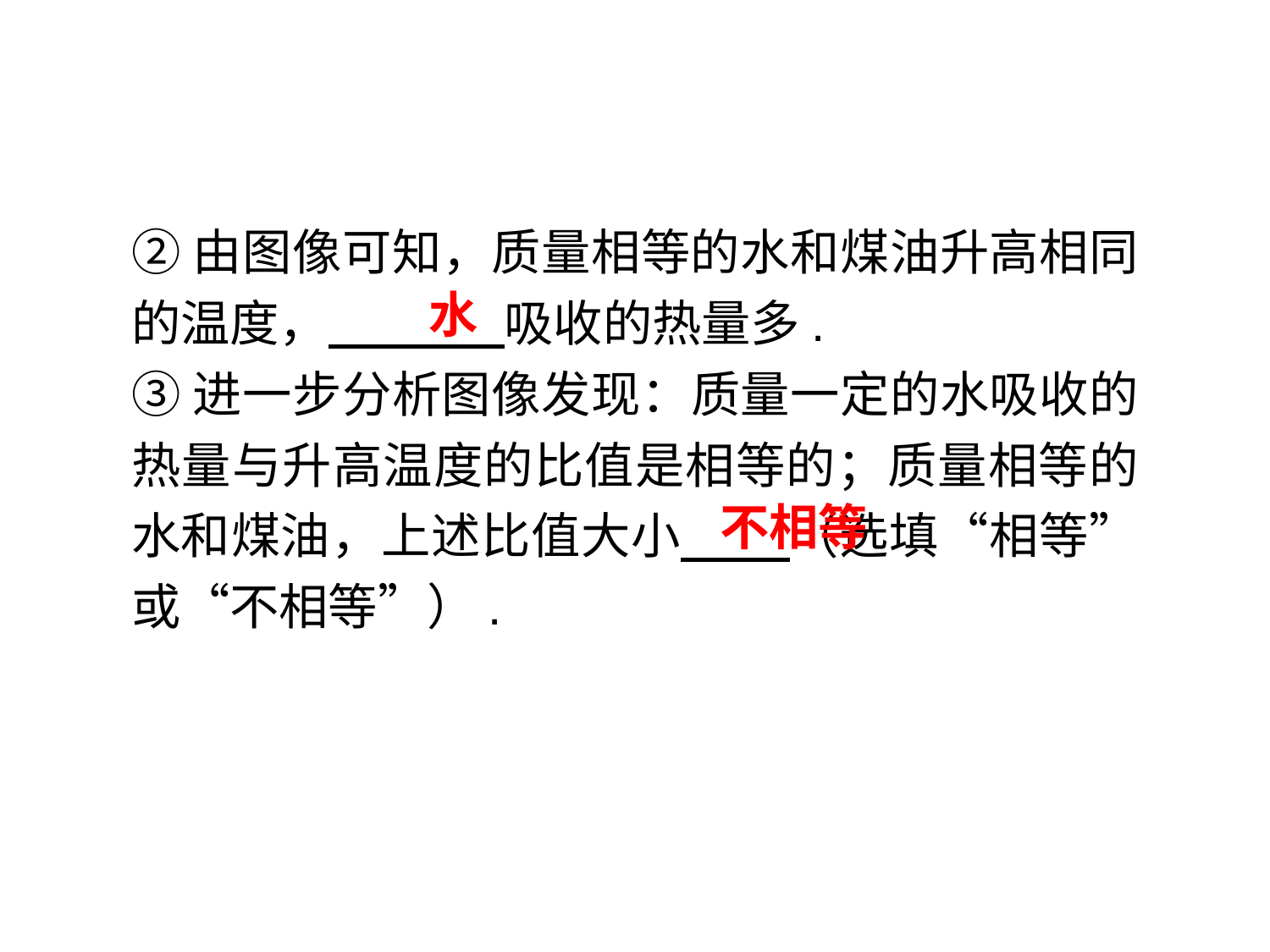

②由图像可知，质量相等的水和煤油升高相同的温度，　       　吸收的热量多.
③进一步分析图像发现：质量一定的水吸收的热量与升高温度的比值是相等的；质量相等的水和煤油，上述比值大小 　    （选填“相等”或“不相等”）.
水
不相等